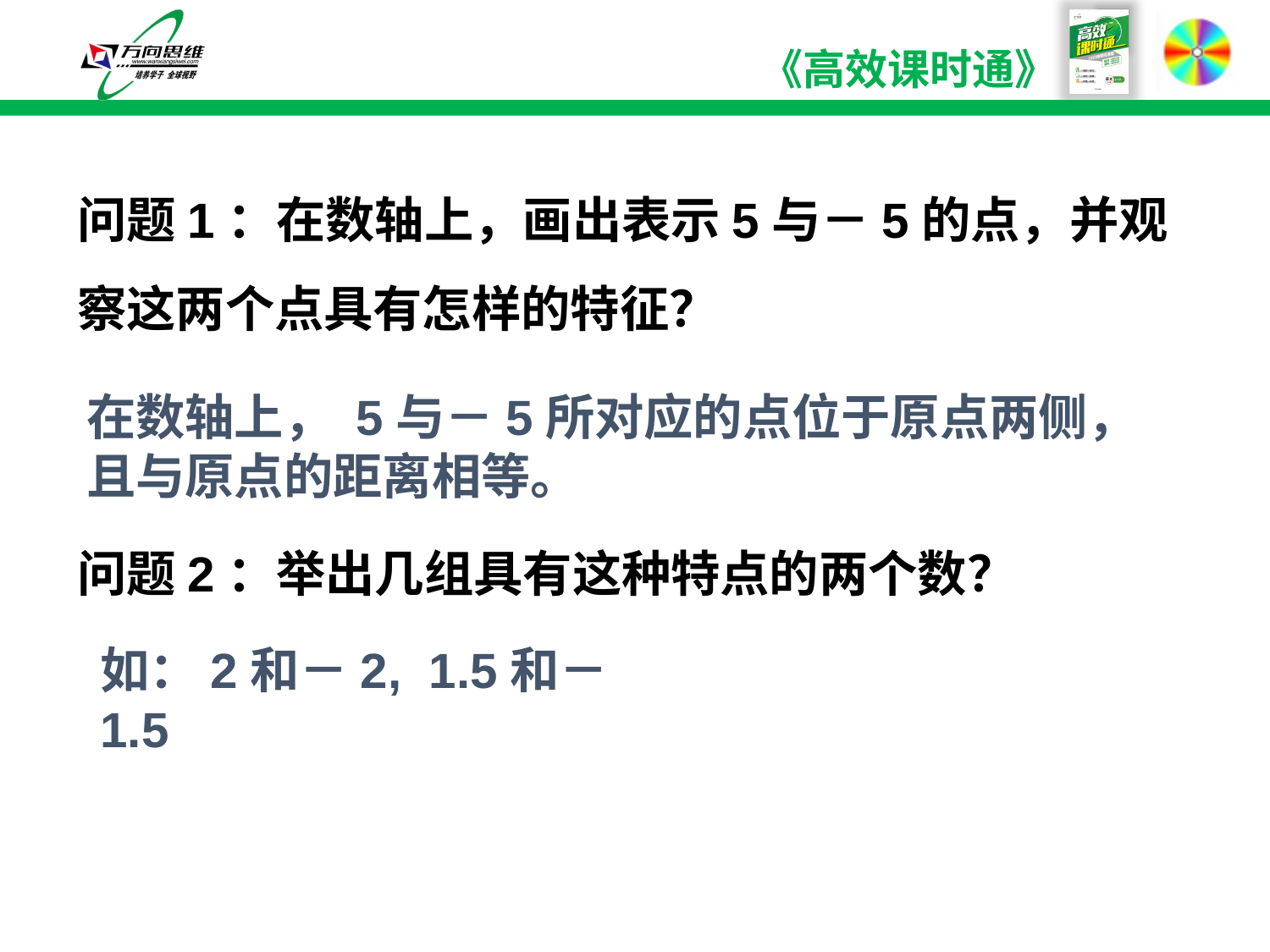

问题1：在数轴上，画出表示5与－5的点，并观察这两个点具有怎样的特征？
在数轴上， 5与－5所对应的点位于原点两侧，且与原点的距离相等。
问题2：举出几组具有这种特点的两个数？
如：2和－2,  1.5和－1.5